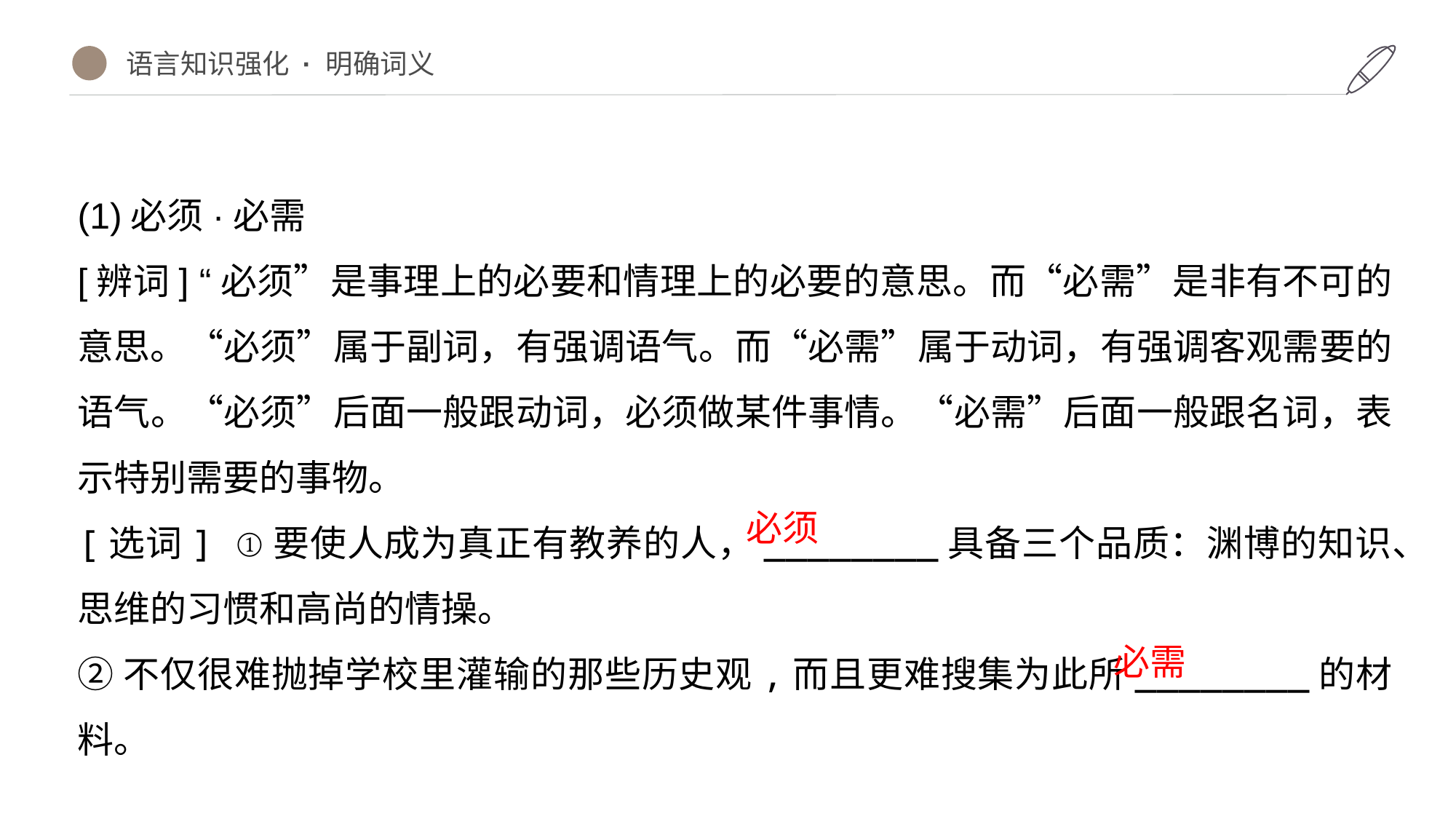

语言知识强化 · 明确词义

(1)必须·必需
[辨词] “必须”是事理上的必要和情理上的必要的意思。而“必需”是非有不可的意思。“必须”属于副词，有强调语气。而“必需”属于动词，有强调客观需要的语气。“必须”后面一般跟动词，必须做某件事情。“必需”后面一般跟名词，表示特别需要的事物。
[选词] ①要使人成为真正有教养的人，________具备三个品质：渊博的知识、思维的习惯和高尚的情操。
②不仅很难抛掉学校里灌输的那些历史观,而且更难搜集为此所________的材料。
必须
必需